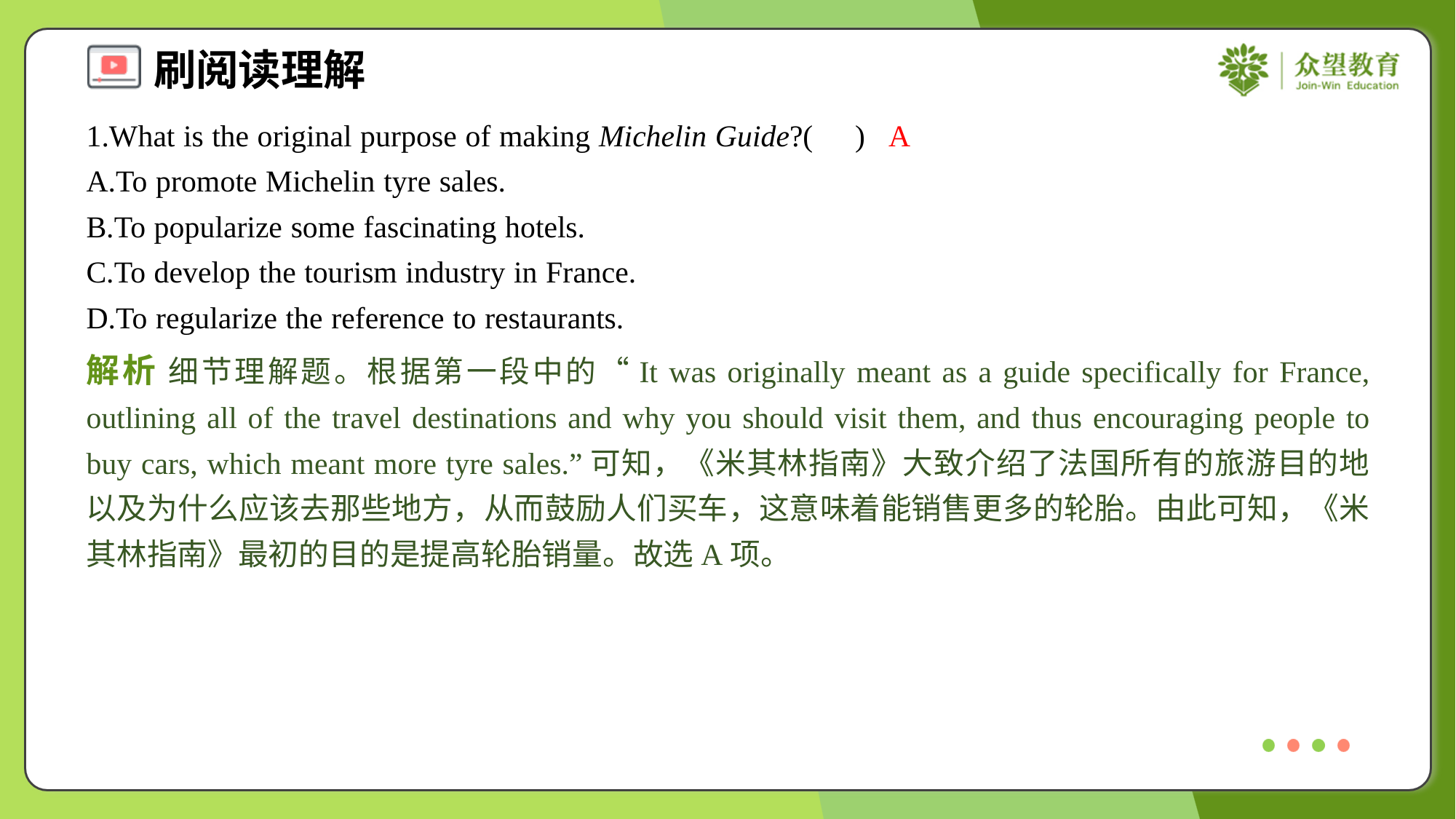

1.What is the original purpose of making Michelin Guide?(     )
A
A.To promote Michelin tyre sales.
B.To popularize some fascinating hotels.
C.To develop the tourism industry in France.
D.To regularize the reference to restaurants.
解析 细节理解题。根据第一段中的“It was originally meant as a guide specifically for France, outlining all of the travel destinations and why you should visit them, and thus encouraging people to buy cars, which meant more tyre sales.”可知，《米其林指南》大致介绍了法国所有的旅游目的地以及为什么应该去那些地方，从而鼓励人们买车，这意味着能销售更多的轮胎。由此可知，《米其林指南》最初的目的是提高轮胎销量。故选A项。